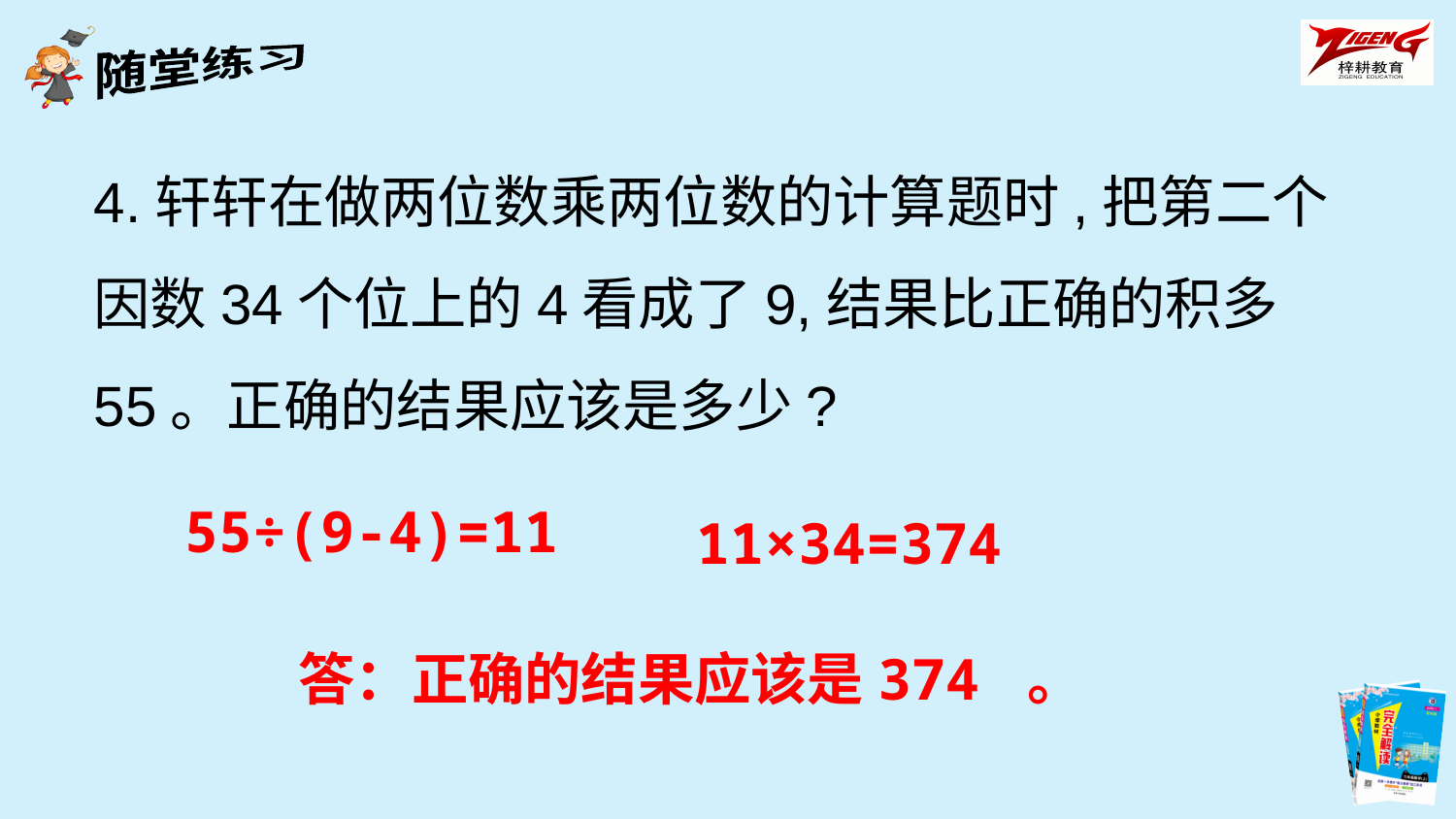

4.轩轩在做两位数乘两位数的计算题时,把第二个因数34个位上的4看成了9,结果比正确的积多55。正确的结果应该是多少?
55÷(9-4)=11
11×34=374
答：正确的结果应该是374 。